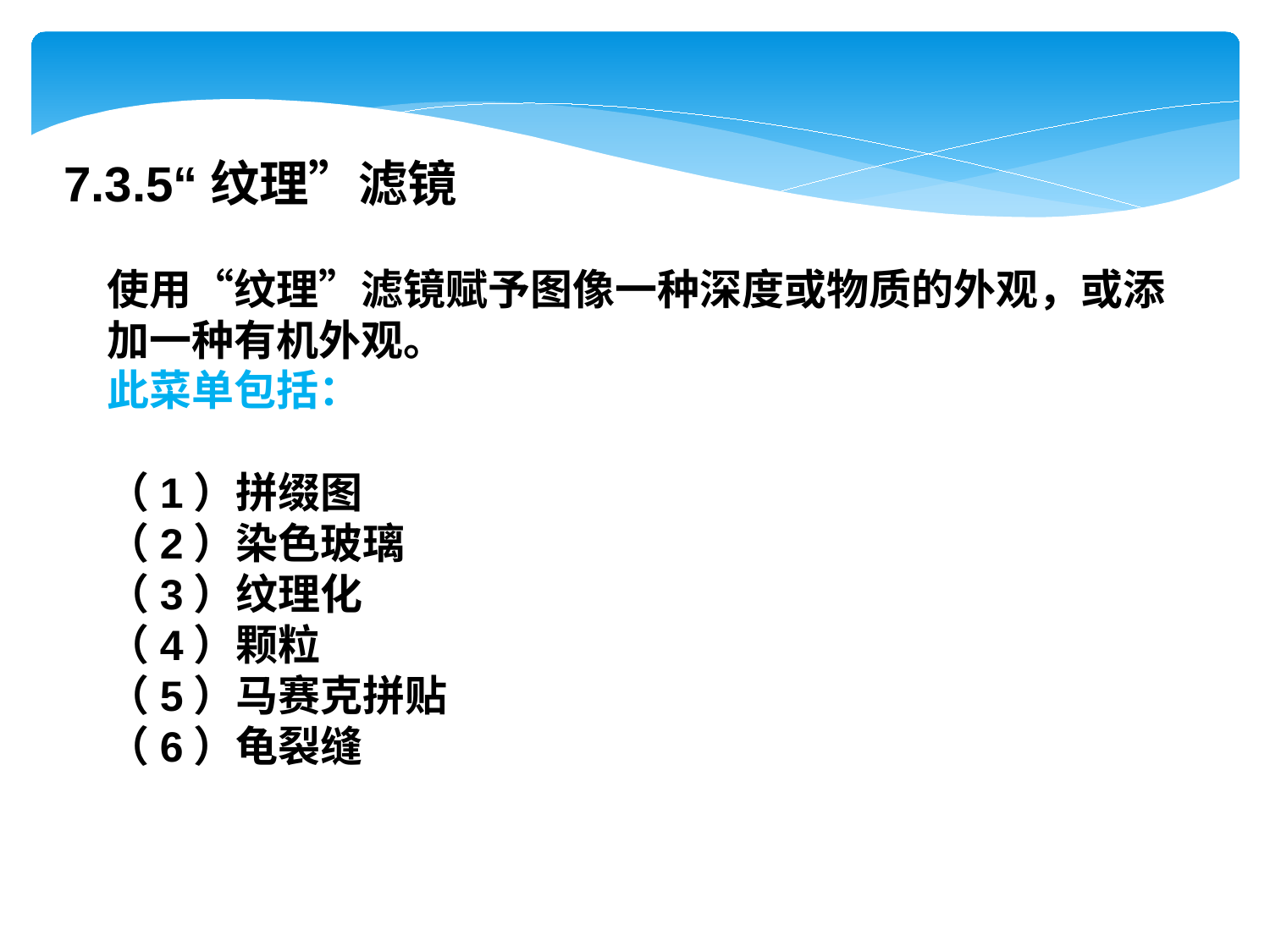

7.3.5“纹理”滤镜
使用“纹理”滤镜赋予图像一种深度或物质的外观，或添加一种有机外观。
此菜单包括：

（1）拼缀图
（2）染色玻璃
（3）纹理化
（4）颗粒
（5）马赛克拼贴
（6）龟裂缝